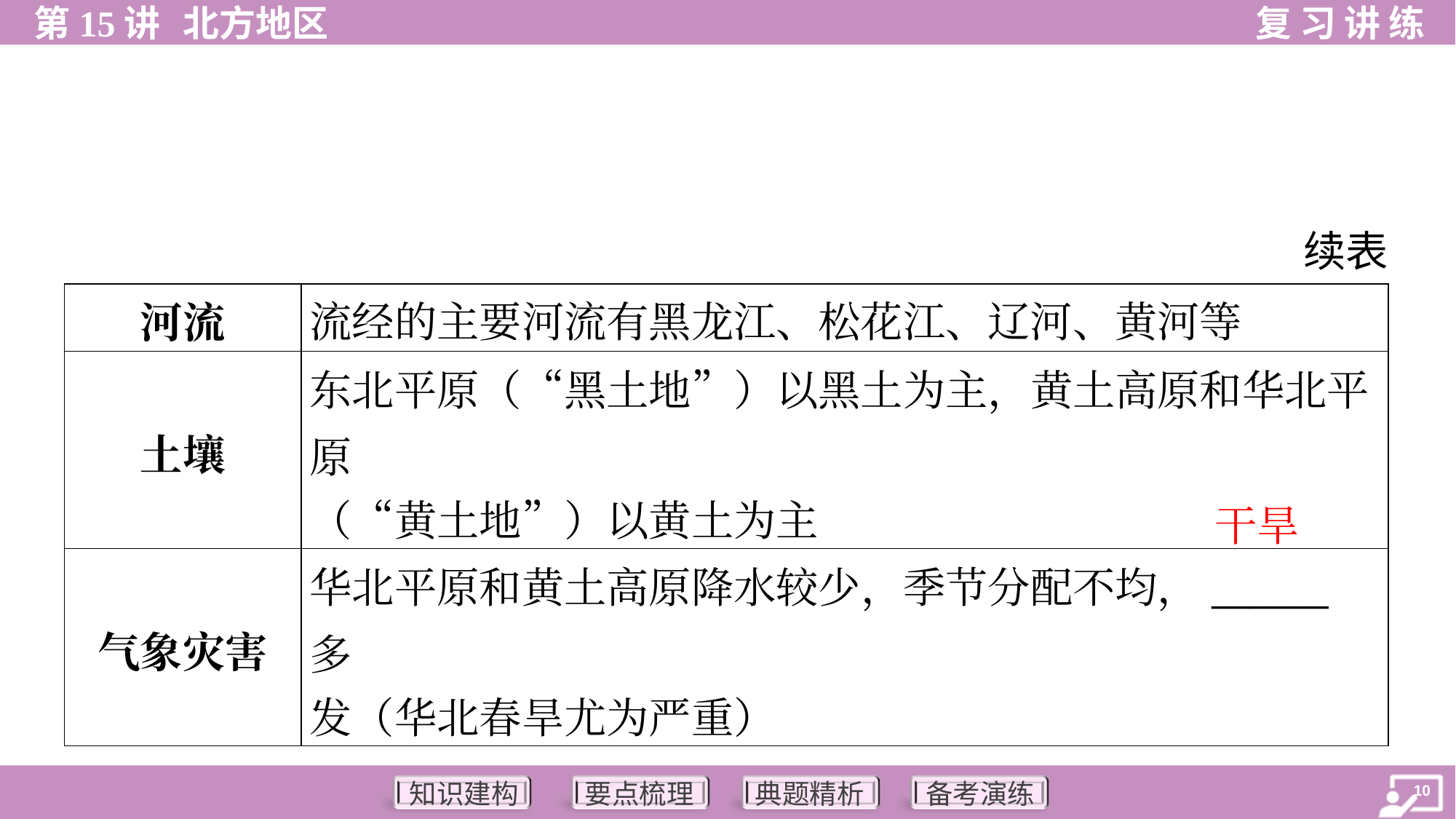

续表
| 河流 | 流经的主要河流有黑龙江、松花江、辽河、黄河等 |
| --- | --- |
| 土壤 | 东北平原（“黑土地”）以黑土为主，黄土高原和华北平原 （“黄土地”）以黄土为主 |
| 气象灾害 | 华北平原和黄土高原降水较少，季节分配不均，\_\_\_\_\_\_多 发（华北春旱尤为严重） |
干旱